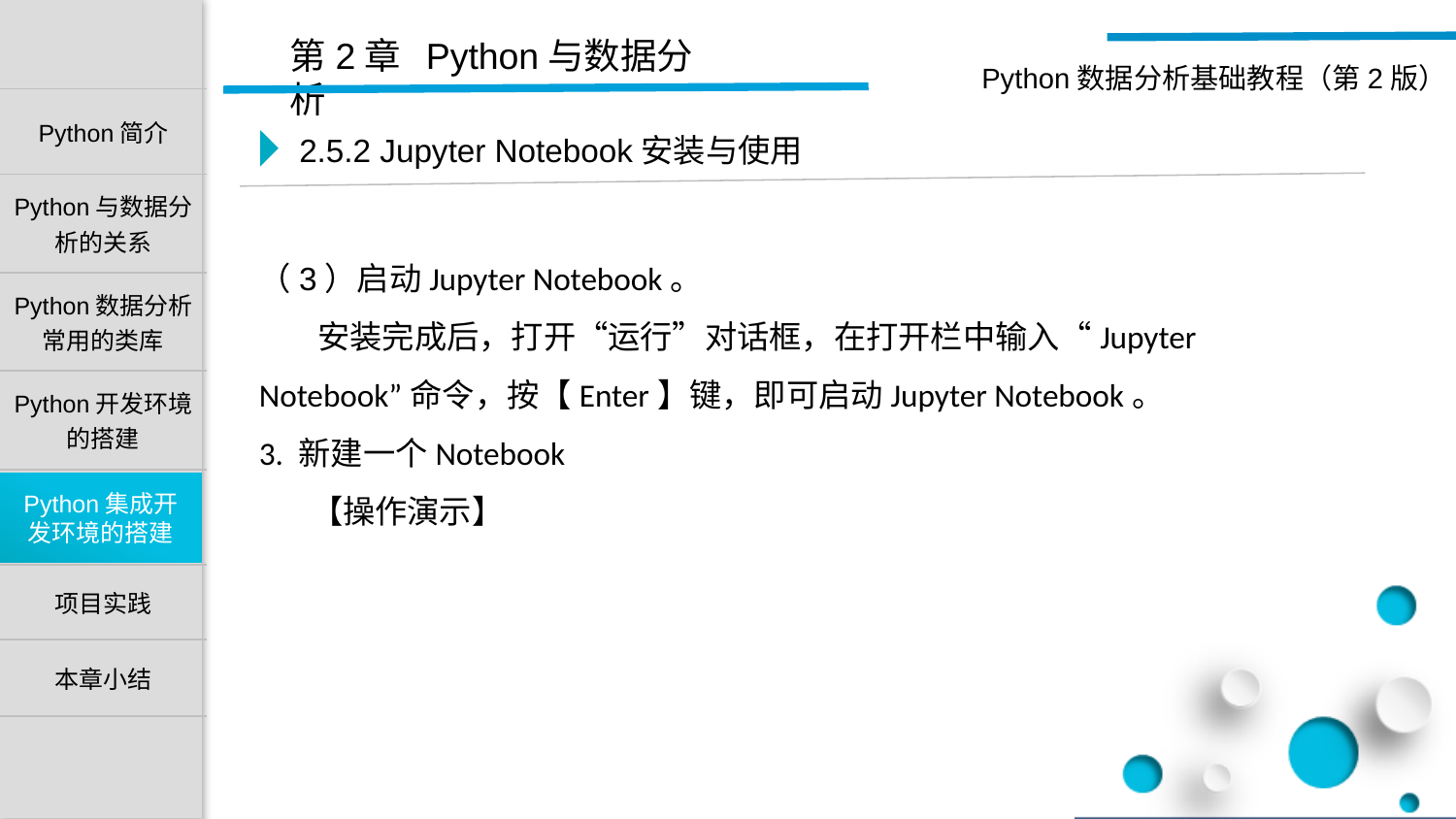

2.5.2 Jupyter Notebook安装与使用

（3）启动Jupyter Notebook。
       安装完成后，打开“运行”对话框，在打开栏中输入“Jupyter Notebook”命令，按【Enter】键，即可启动Jupyter Notebook。
3. 新建一个Notebook
      【操作演示】